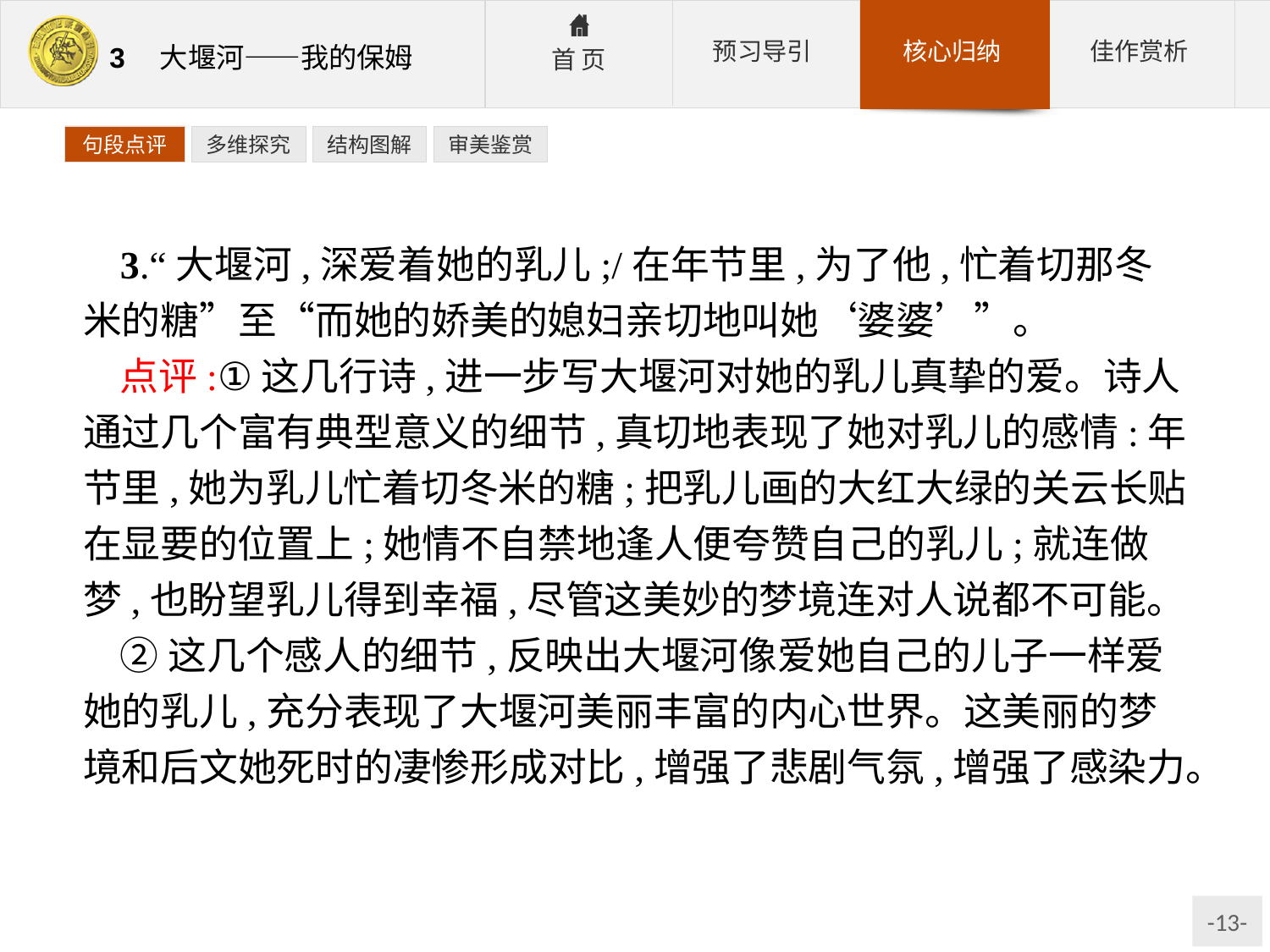

句段点评
多维探究
结构图解
审美鉴赏
3.“大堰河,深爱着她的乳儿;/在年节里,为了他,忙着切那冬米的糖”至“而她的娇美的媳妇亲切地叫她‘婆婆’”。
点评:①这几行诗,进一步写大堰河对她的乳儿真挚的爱。诗人通过几个富有典型意义的细节,真切地表现了她对乳儿的感情:年节里,她为乳儿忙着切冬米的糖;把乳儿画的大红大绿的关云长贴在显要的位置上;她情不自禁地逢人便夸赞自己的乳儿;就连做梦,也盼望乳儿得到幸福,尽管这美妙的梦境连对人说都不可能。
②这几个感人的细节,反映出大堰河像爱她自己的儿子一样爱她的乳儿,充分表现了大堰河美丽丰富的内心世界。这美丽的梦境和后文她死时的凄惨形成对比,增强了悲剧气氛,增强了感染力。